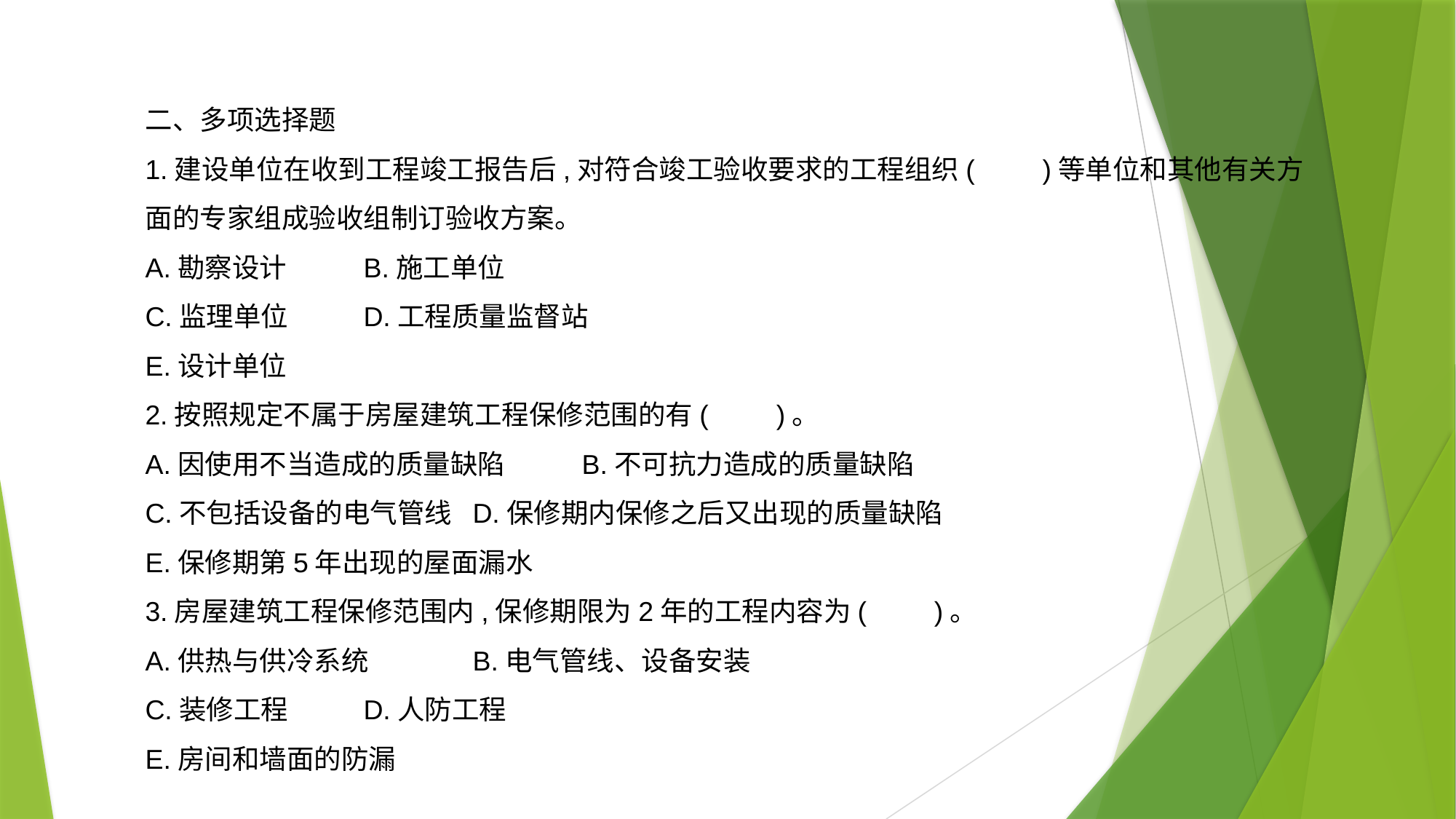

二、多项选择题
1.建设单位在收到工程竣工报告后,对符合竣工验收要求的工程组织(　　)等单位和其他有关方面的专家组成验收组制订验收方案。
A.勘察设计	B.施工单位
C.监理单位	D.工程质量监督站
E.设计单位
2.按照规定不属于房屋建筑工程保修范围的有(　　)。
A.因使用不当造成的质量缺陷	B.不可抗力造成的质量缺陷
C.不包括设备的电气管线	D.保修期内保修之后又出现的质量缺陷
E.保修期第5年出现的屋面漏水
3.房屋建筑工程保修范围内,保修期限为2年的工程内容为(　　)。
A.供热与供冷系统	B.电气管线、设备安装
C.装修工程	D.人防工程
E.房间和墙面的防漏